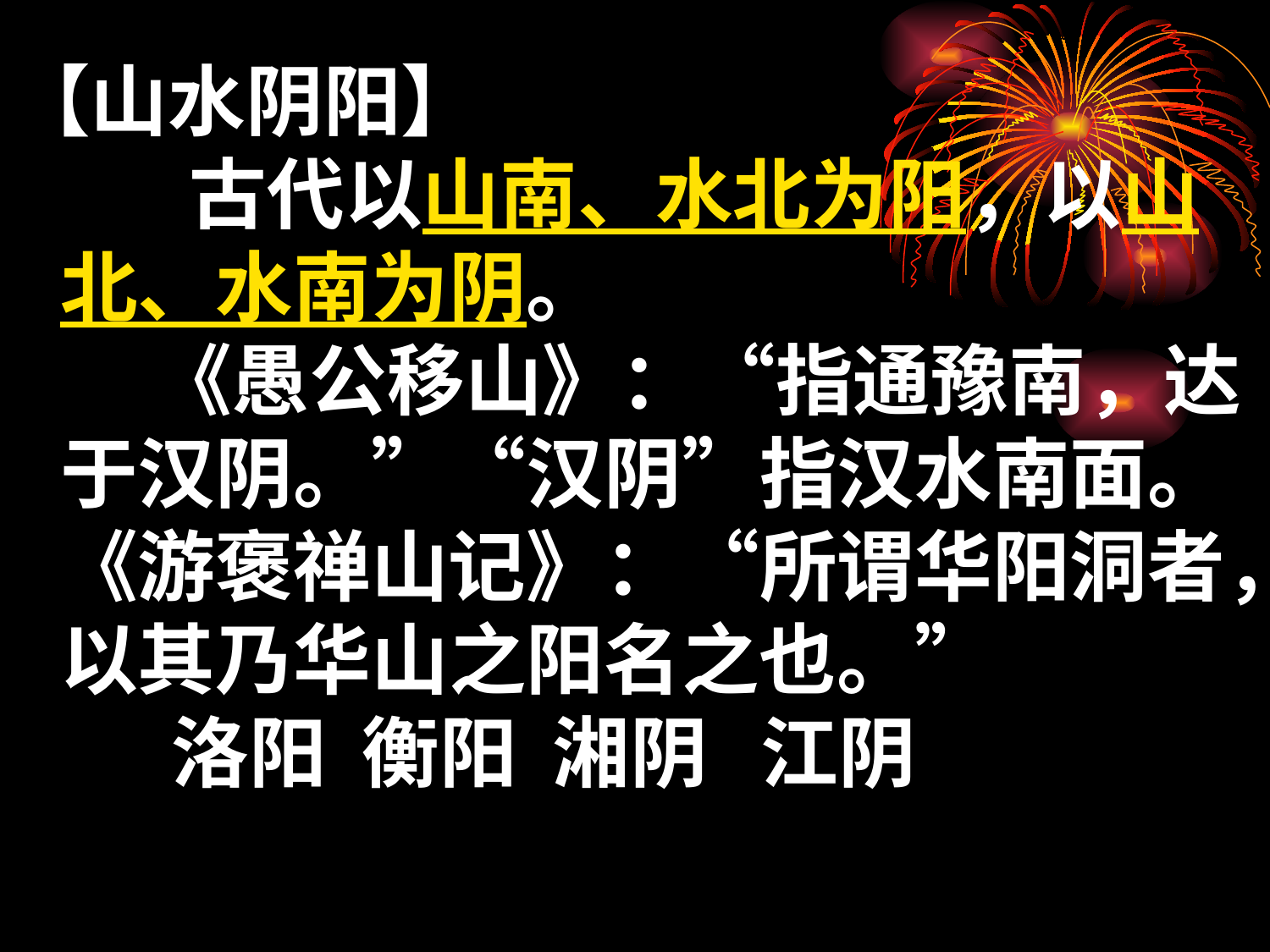

【山水阴阳】
         古代以山南、水北为阳，以山北、水南为阴。
       《愚公移山》：“指通豫南，达于汉阴。”“汉阴”指汉水南面。《游褒禅山记》：“所谓华阳洞者，以其乃华山之阳名之也。”
        洛阳  衡阳  湘阴   江阴